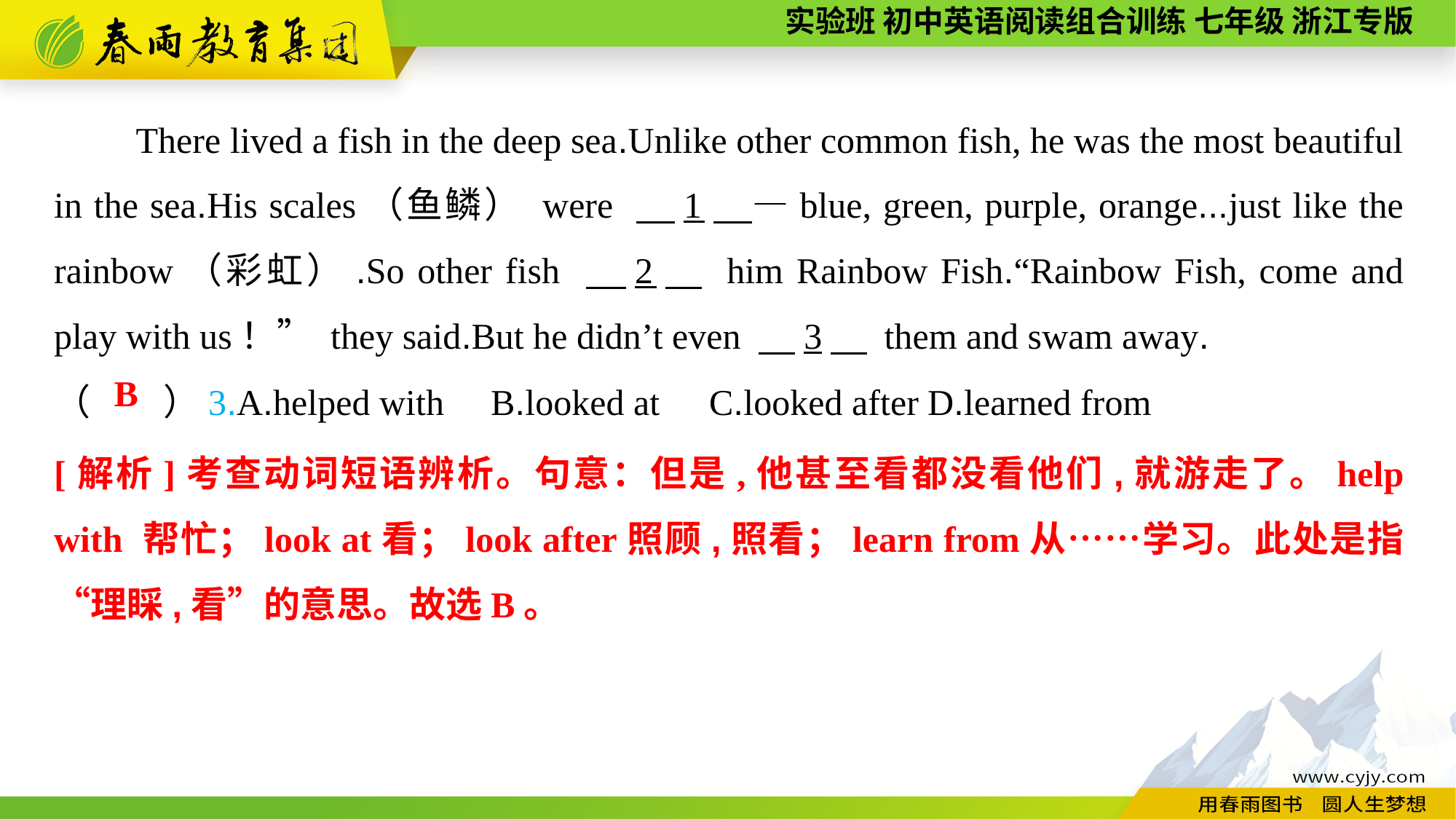

There lived a fish in the deep sea.Unlike other common fish, he was the most beautiful in the sea.His scales（鱼鳞） were 　1　—blue, green, purple, orange...just like the rainbow（彩虹）.So other fish 　2　 him Rainbow Fish.“Rainbow Fish, come and play with us！” they said.But he didn’t even 　3　 them and swam away.
（　　）3.A.helped with	B.looked at	C.looked after	D.learned from
B
[解析]考查动词短语辨析。句意：但是,他甚至看都没看他们,就游走了。help with 帮忙；look at看；look after照顾,照看；learn from从……学习。此处是指“理睬,看”的意思。故选B。